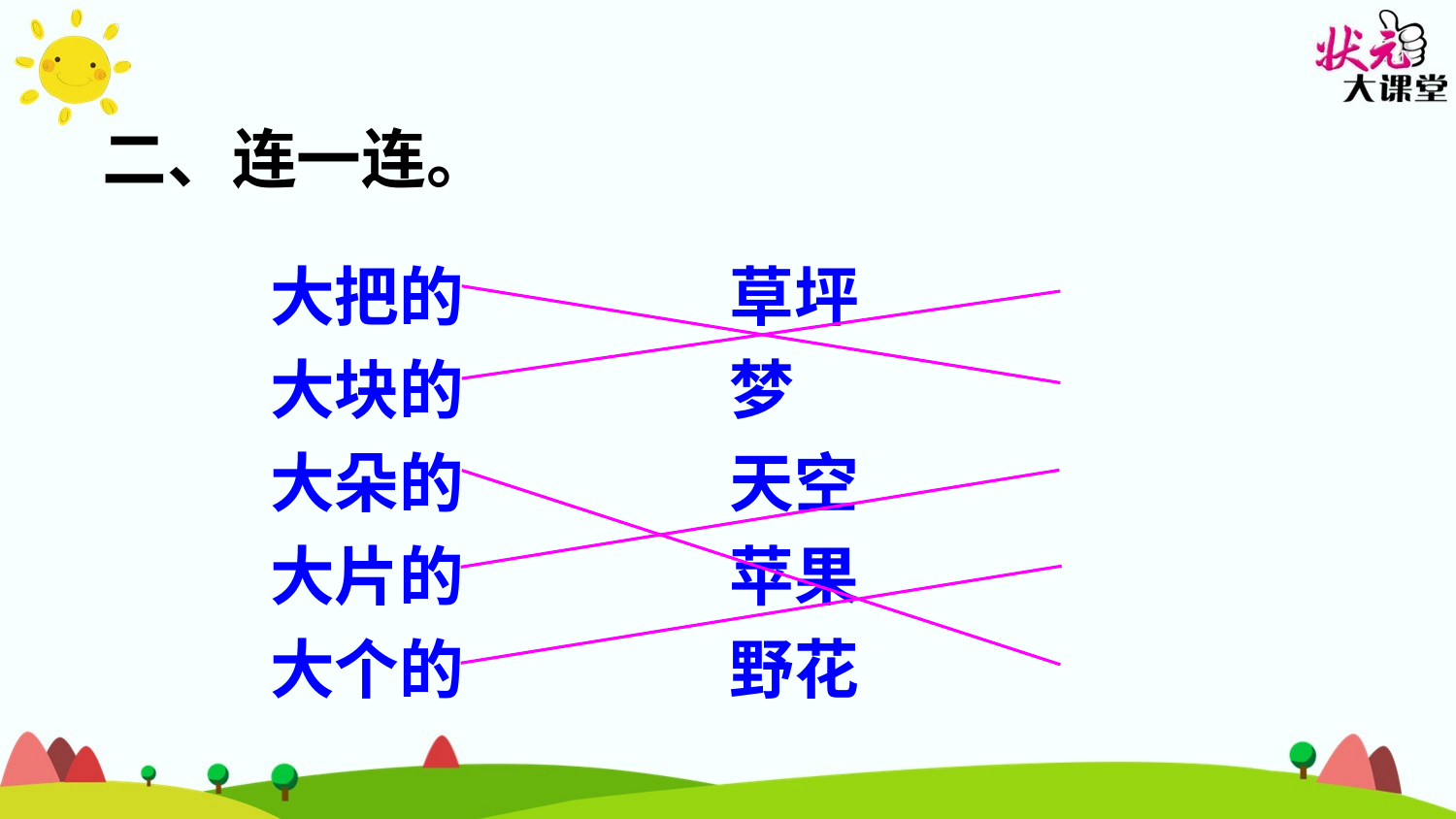

二、连一连。
大把的                  草坪
大块的                  梦
大朵的                  天空
大片的                  苹果
大个的                  野花